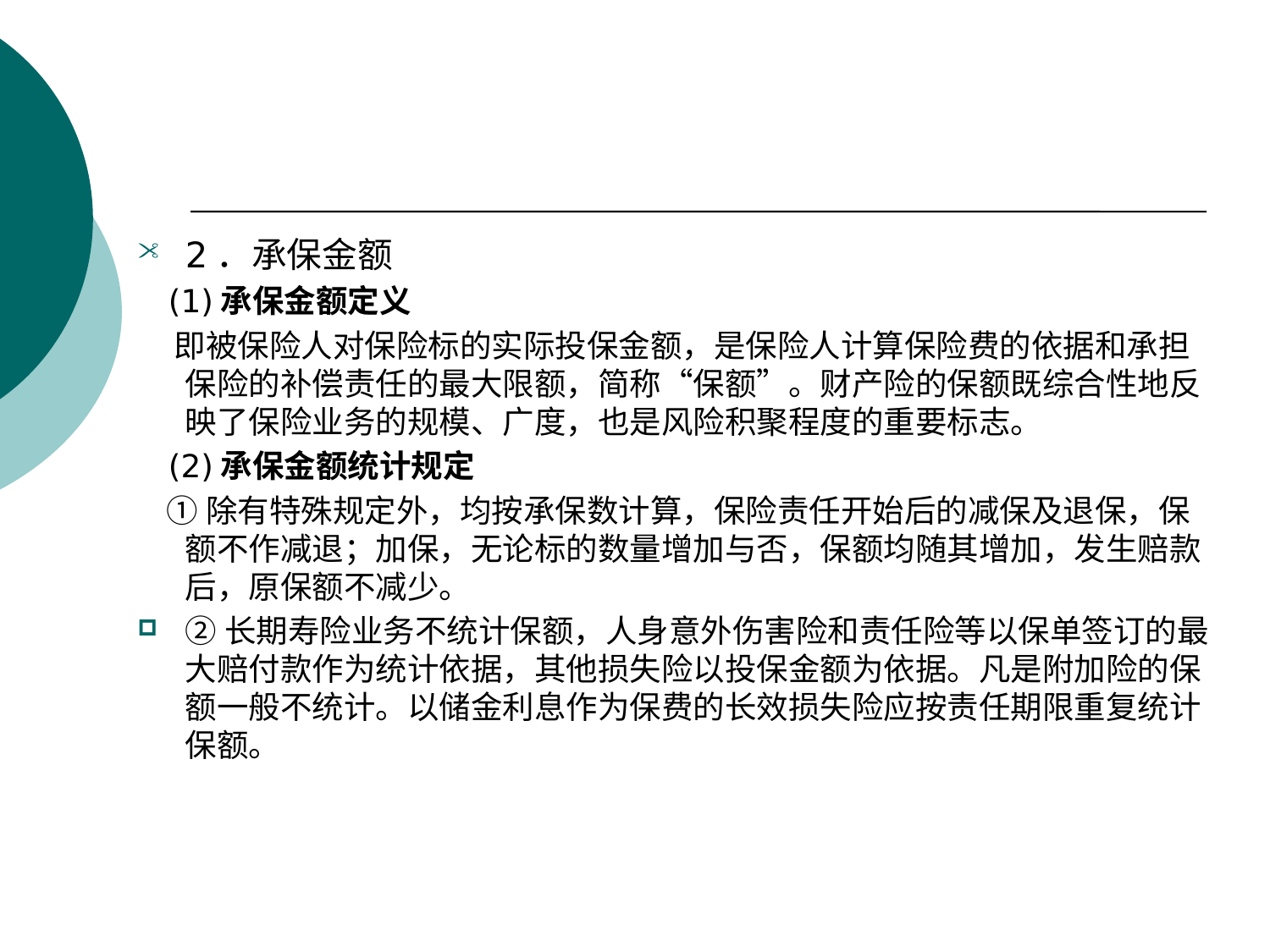

#
2．承保金额
   (1)承保金额定义
    即被保险人对保险标的实际投保金额，是保险人计算保险费的依据和承担保险的补偿责任的最大限额，简称“保额”。财产险的保额既综合性地反映了保险业务的规模、广度，也是风险积聚程度的重要标志。
   (2)承保金额统计规定
    ①除有特殊规定外，均按承保数计算，保险责任开始后的减保及退保，保额不作减退；加保，无论标的数量增加与否，保额均随其增加，发生赔款后，原保额不减少。
②长期寿险业务不统计保额，人身意外伤害险和责任险等以保单签订的最大赔付款作为统计依据，其他损失险以投保金额为依据。凡是附加险的保额一般不统计。以储金利息作为保费的长效损失险应按责任期限重复统计保额。